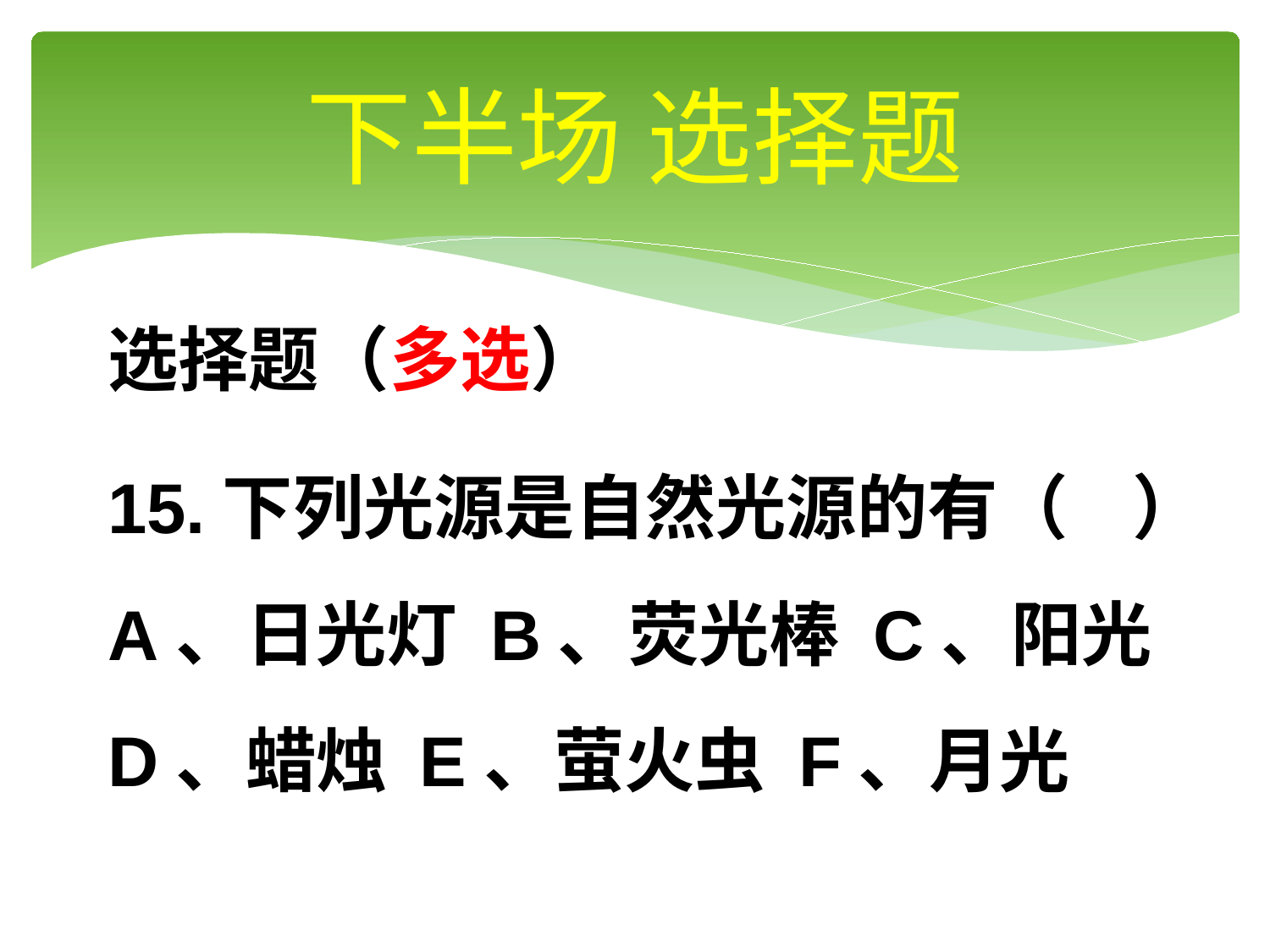

# 下半场 选择题
选择题（多选）
15.下列光源是自然光源的有（    ）A、日光灯 B、荧光棒 C、阳光 D、蜡烛 E、萤火虫 F、月光